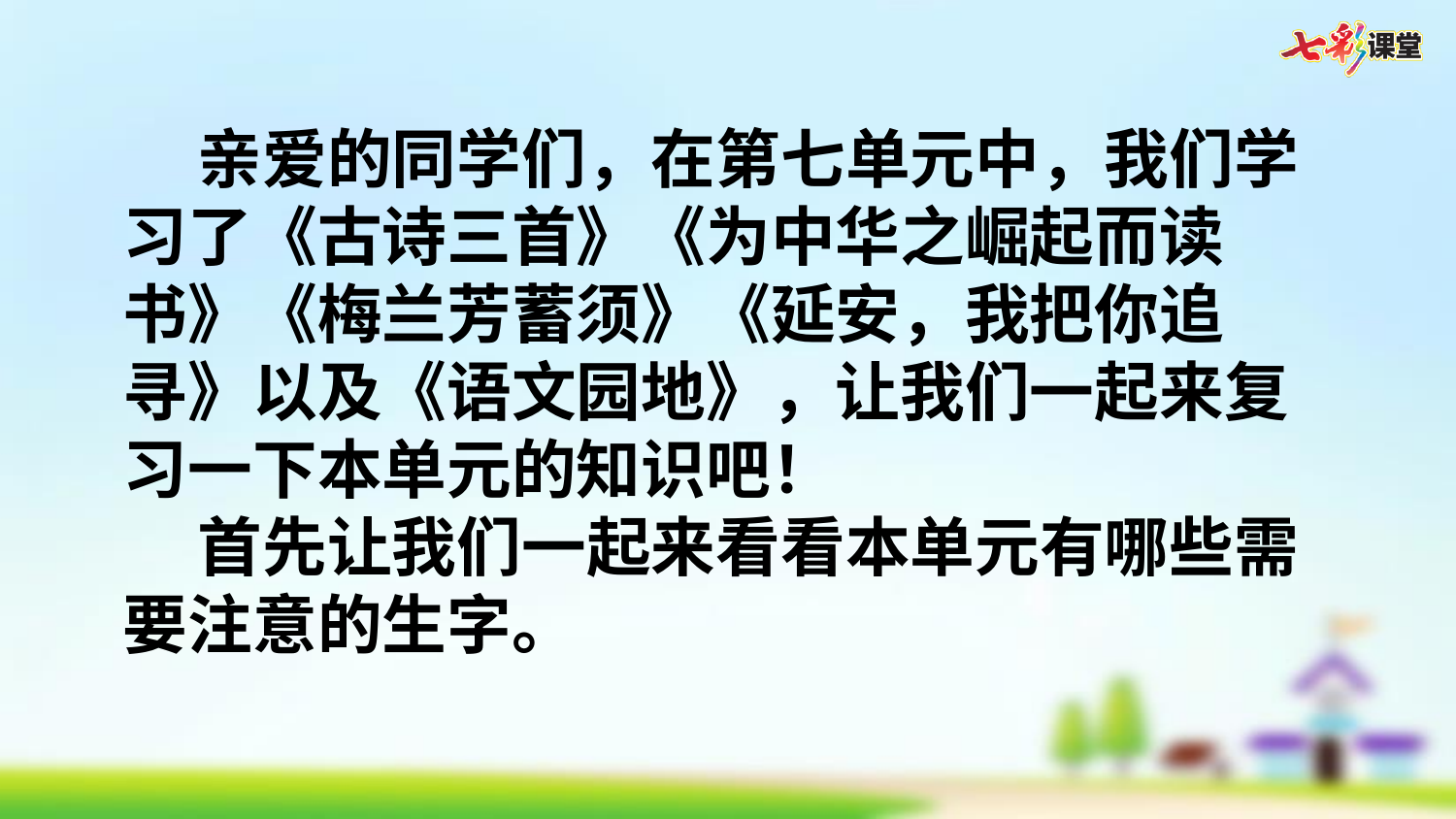

亲爱的同学们，在第七单元中，我们学习了《古诗三首》《为中华之崛起而读书》《梅兰芳蓄须》《延安，我把你追寻》以及《语文园地》，让我们一起来复习一下本单元的知识吧！
    首先让我们一起来看看本单元有哪些需要注意的生字。